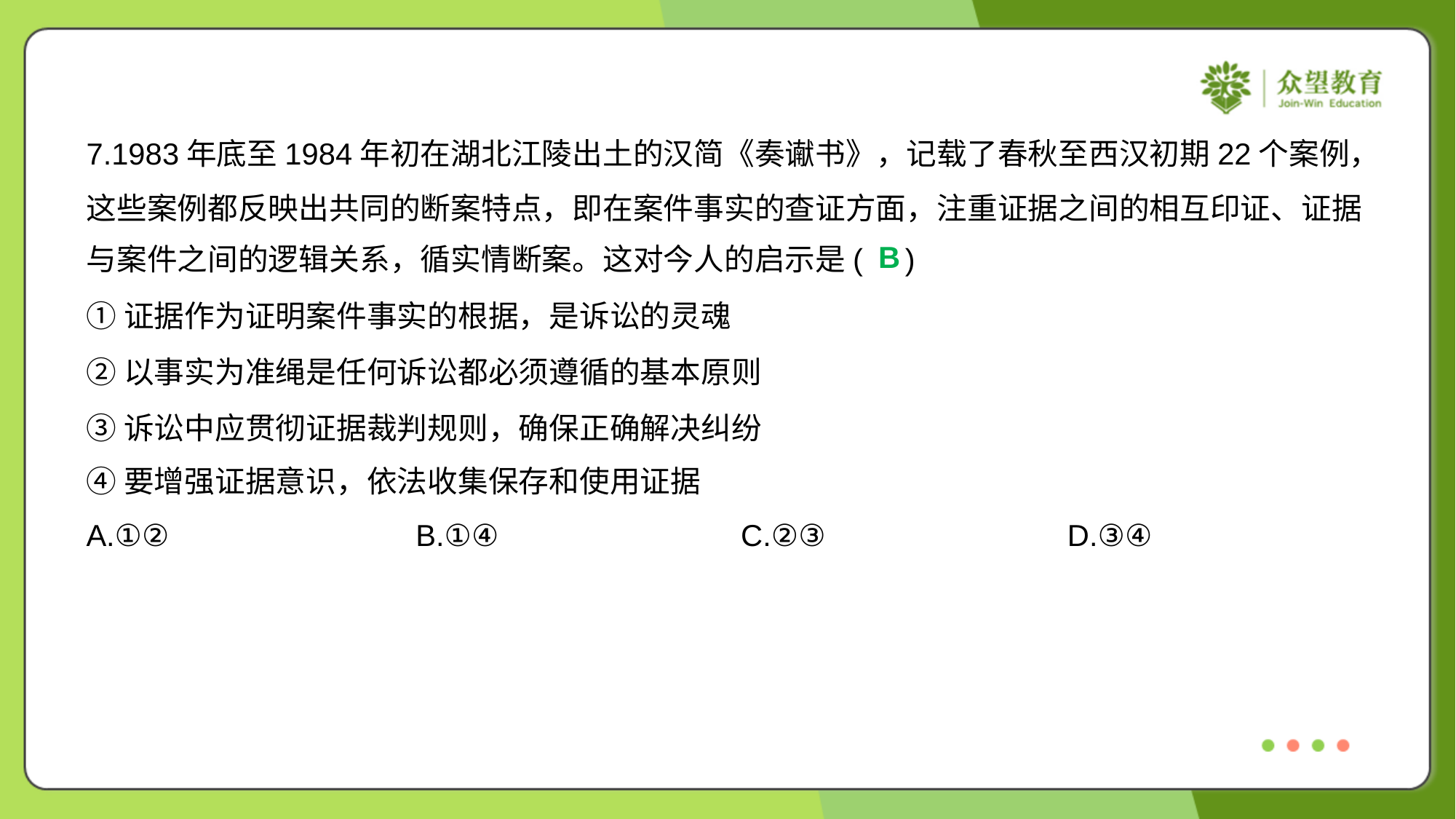

7.1983年底至1984年初在湖北江陵出土的汉简《奏谳书》，记载了春秋至西汉初期22个案例，
这些案例都反映出共同的断案特点，即在案件事实的查证方面，注重证据之间的相互印证、证据
与案件之间的逻辑关系，循实情断案。这对今人的启示是(     )
B
①证据作为证明案件事实的根据，是诉讼的灵魂
②以事实为准绳是任何诉讼都必须遵循的基本原则
③诉讼中应贯彻证据裁判规则，确保正确解决纠纷
④要增强证据意识，依法收集保存和使用证据
A.①②	B.①④	C.②③	D.③④